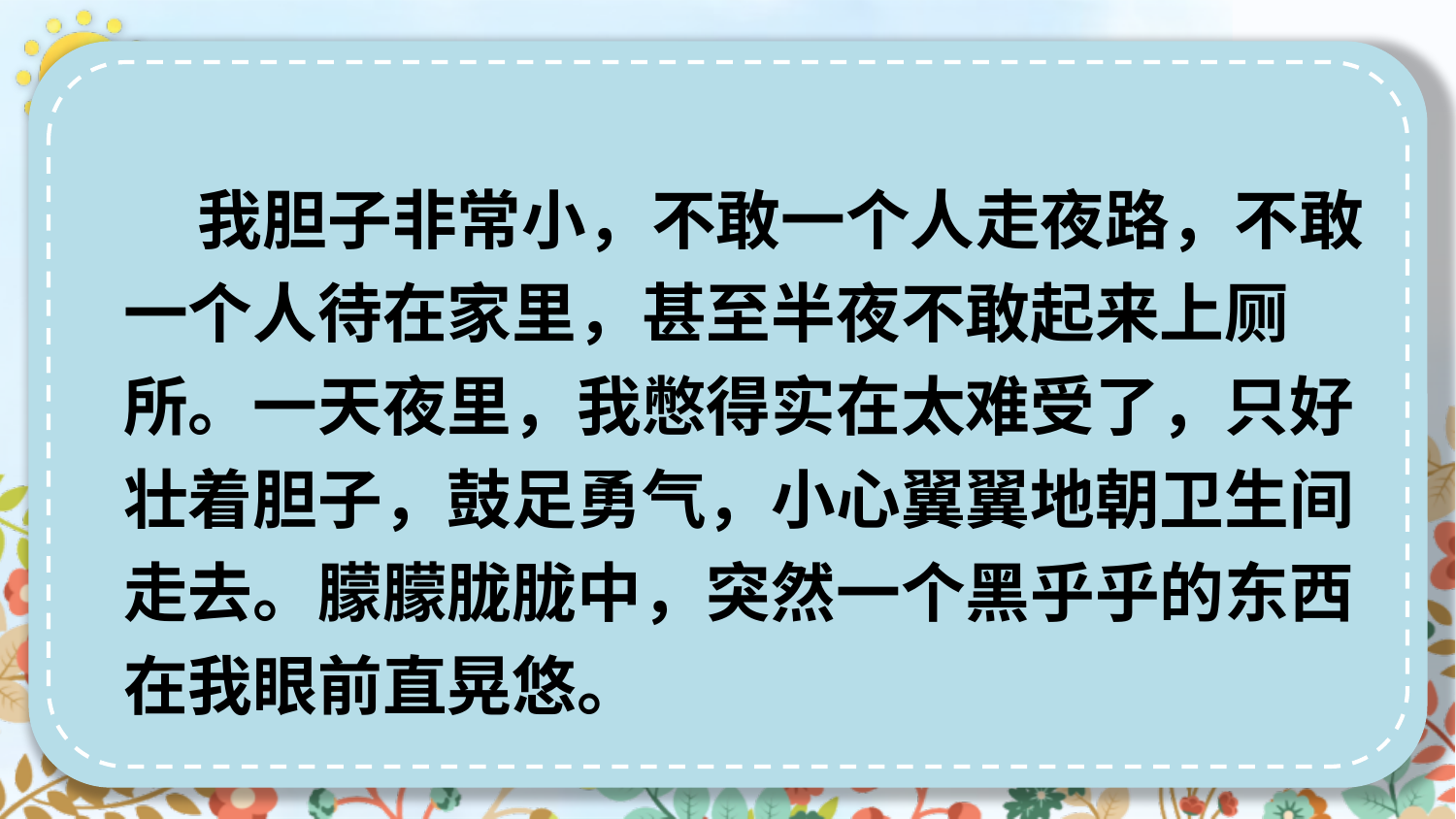

我胆子非常小，不敢一个人走夜路，不敢一个人待在家里，甚至半夜不敢起来上厕所。一天夜里，我憋得实在太难受了，只好壮着胆子，鼓足勇气，小心翼翼地朝卫生间走去。朦朦胧胧中，突然一个黑乎乎的东西在我眼前直晃悠。